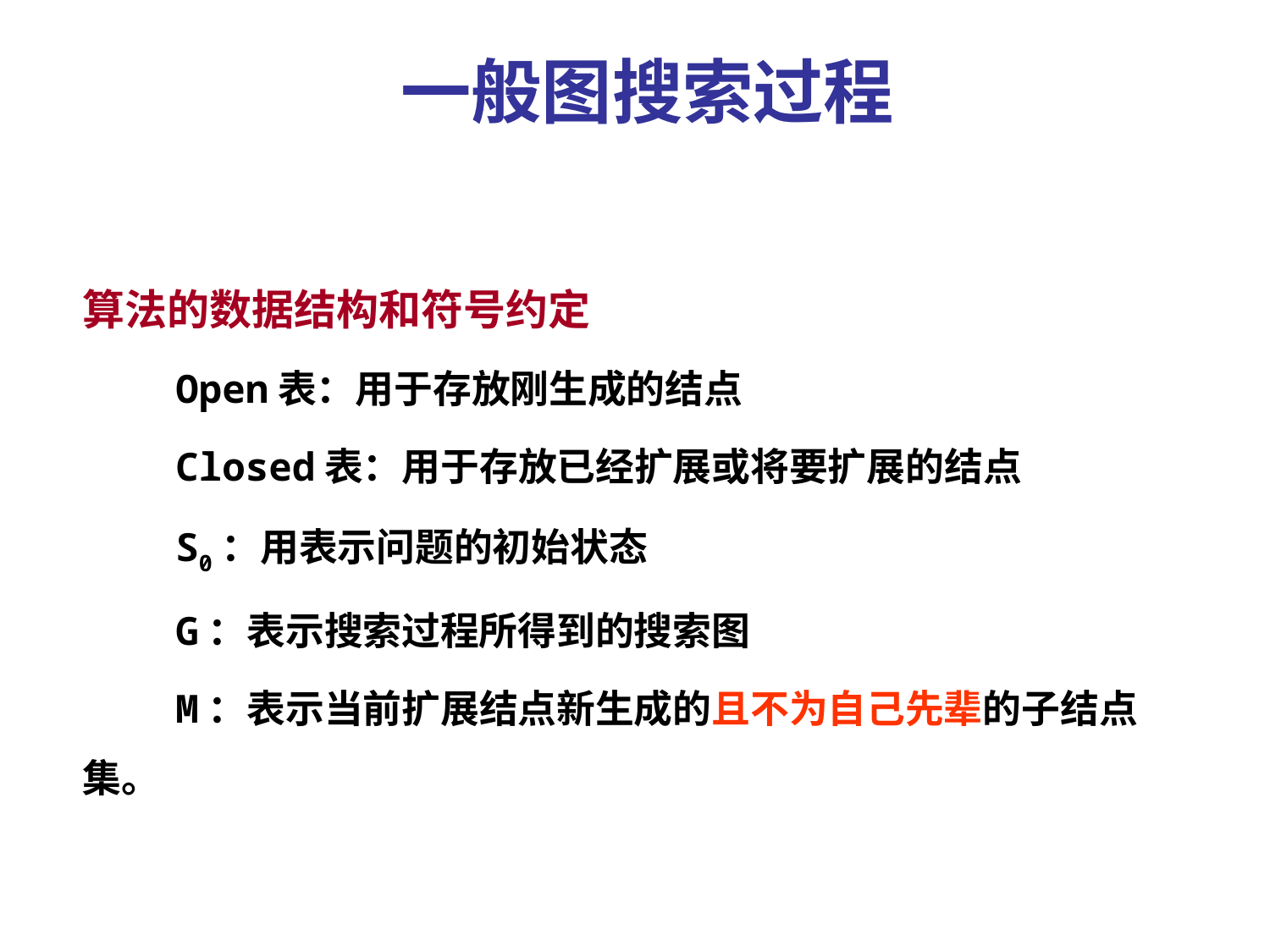

一般图搜索过程
算法的数据结构和符号约定
    Open表：用于存放刚生成的结点
    Closed表：用于存放已经扩展或将要扩展的结点
    S0：用表示问题的初始状态
    G：表示搜索过程所得到的搜索图
    M：表示当前扩展结点新生成的且不为自己先辈的子结点集。